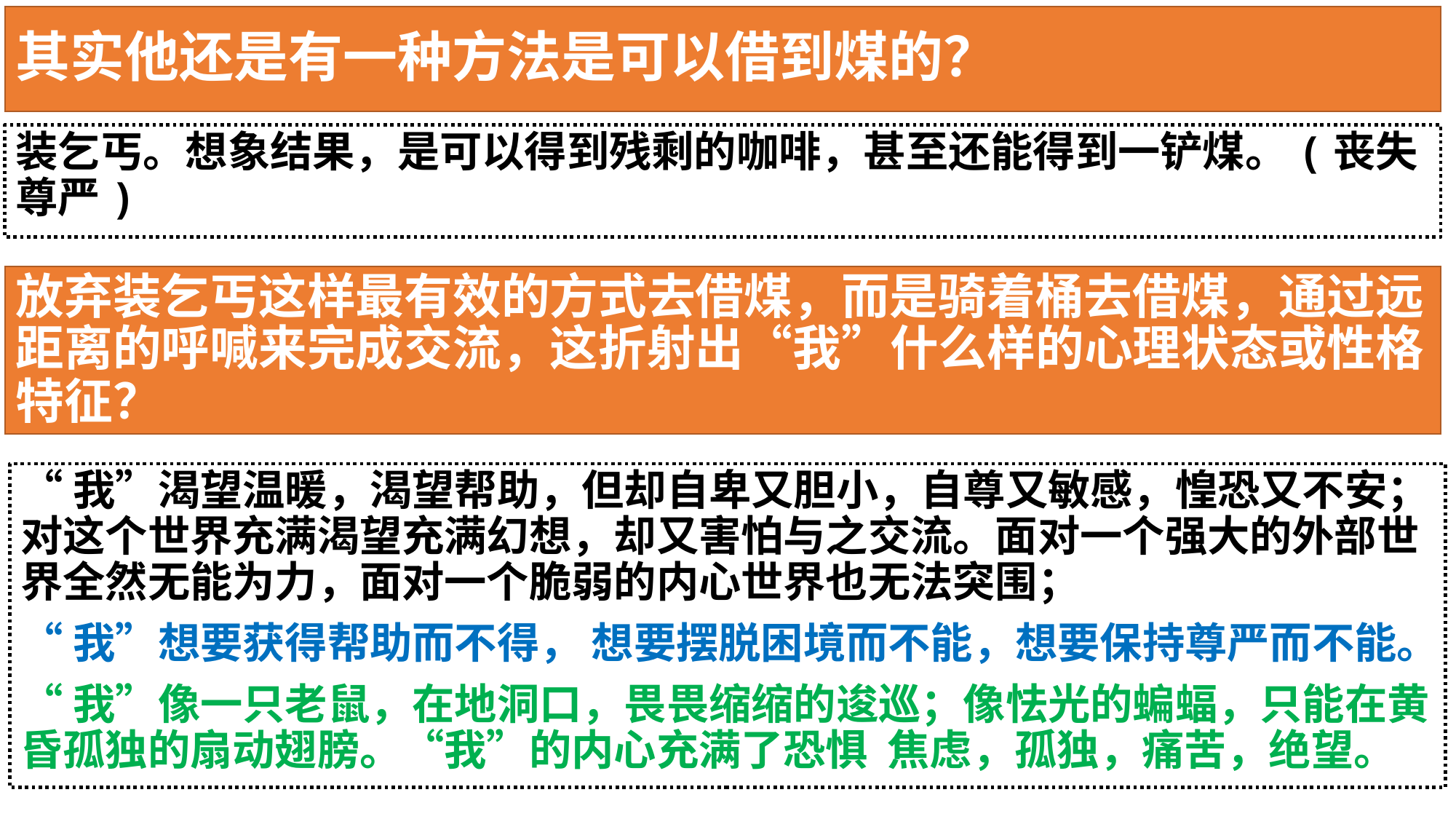

# 其实他还是有一种方法是可以借到煤的？
装乞丐。想象结果，是可以得到残剩的咖啡，甚至还能得到一铲煤。(丧失尊严)

放弃装乞丐这样最有效的方式去借煤，而是骑着桶去借煤，通过远距离的呼喊来完成交流，这折射出“我”什么样的心理状态或性格特征？
“我”渴望温暖，渴望帮助，但却自卑又胆小，自尊又敏感，惶恐又不安；对这个世界充满渴望充满幻想，却又害怕与之交流。面对一个强大的外部世界全然无能为力，面对一个脆弱的内心世界也无法突围；
“我”想要获得帮助而不得， 想要摆脱困境而不能，想要保持尊严而不能。
“我”像一只老鼠，在地洞口，畏畏缩缩的逡巡；像怯光的蝙蝠，只能在黄昏孤独的扇动翅膀。“我”的内心充满了恐惧  焦虑，孤独，痛苦，绝望。